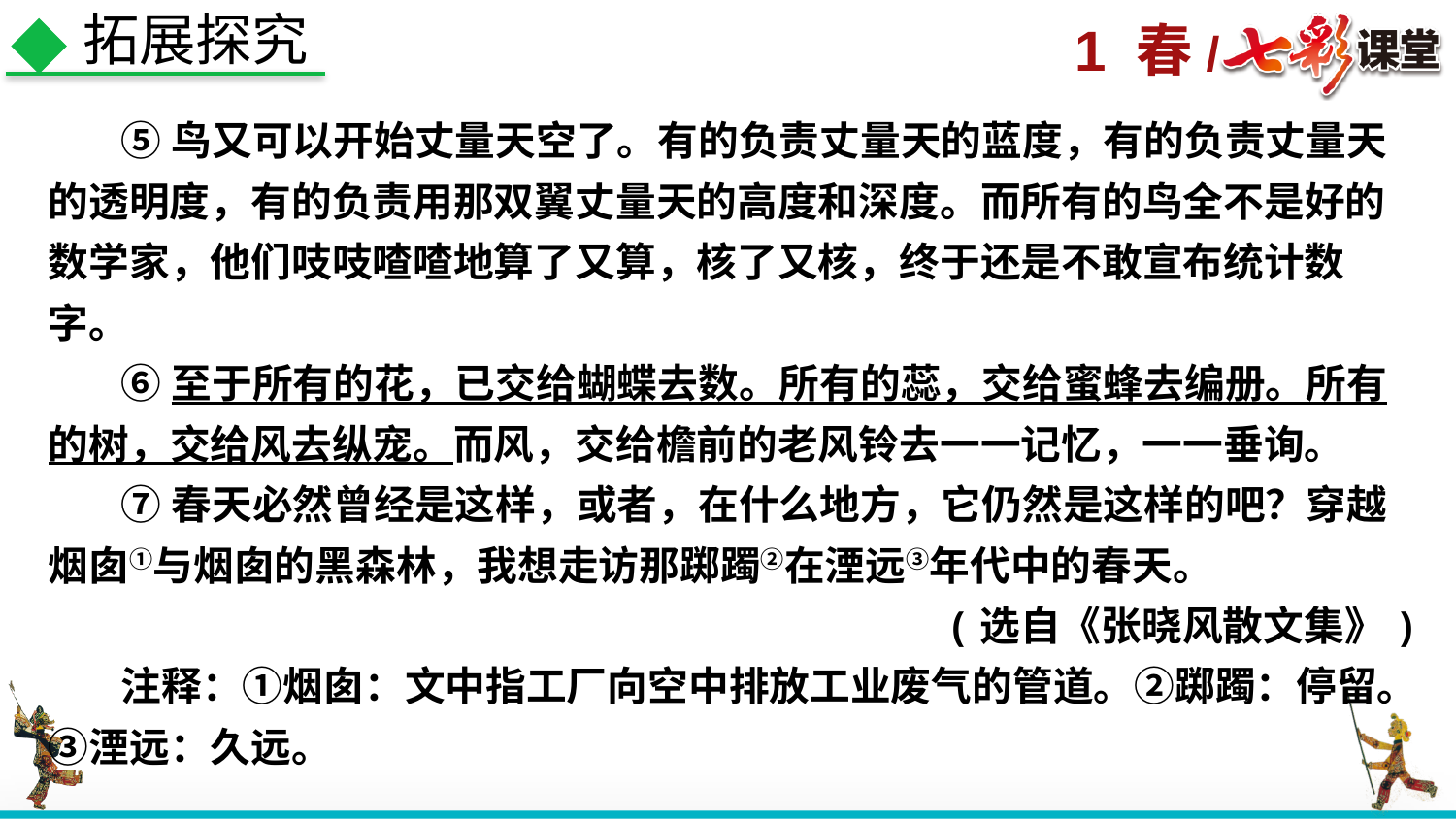

拓展探究

⑤鸟又可以开始丈量天空了。有的负责丈量天的蓝度，有的负责丈量天的透明度，有的负责用那双翼丈量天的高度和深度。而所有的鸟全不是好的数学家，他们吱吱喳喳地算了又算，核了又核，终于还是不敢宣布统计数字。
⑥至于所有的花，已交给蝴蝶去数。所有的蕊，交给蜜蜂去编册。所有的树，交给风去纵宠。而风，交给檐前的老风铃去一一记忆，一一垂询。
⑦春天必然曾经是这样，或者，在什么地方，它仍然是这样的吧？穿越烟囱①与烟囱的黑森林，我想走访那踯躅②在湮远③年代中的春天。
(选自《张晓风散文集》)
注释：①烟囱：文中指工厂向空中排放工业废气的管道。②踯躅：停留。③湮远：久远。